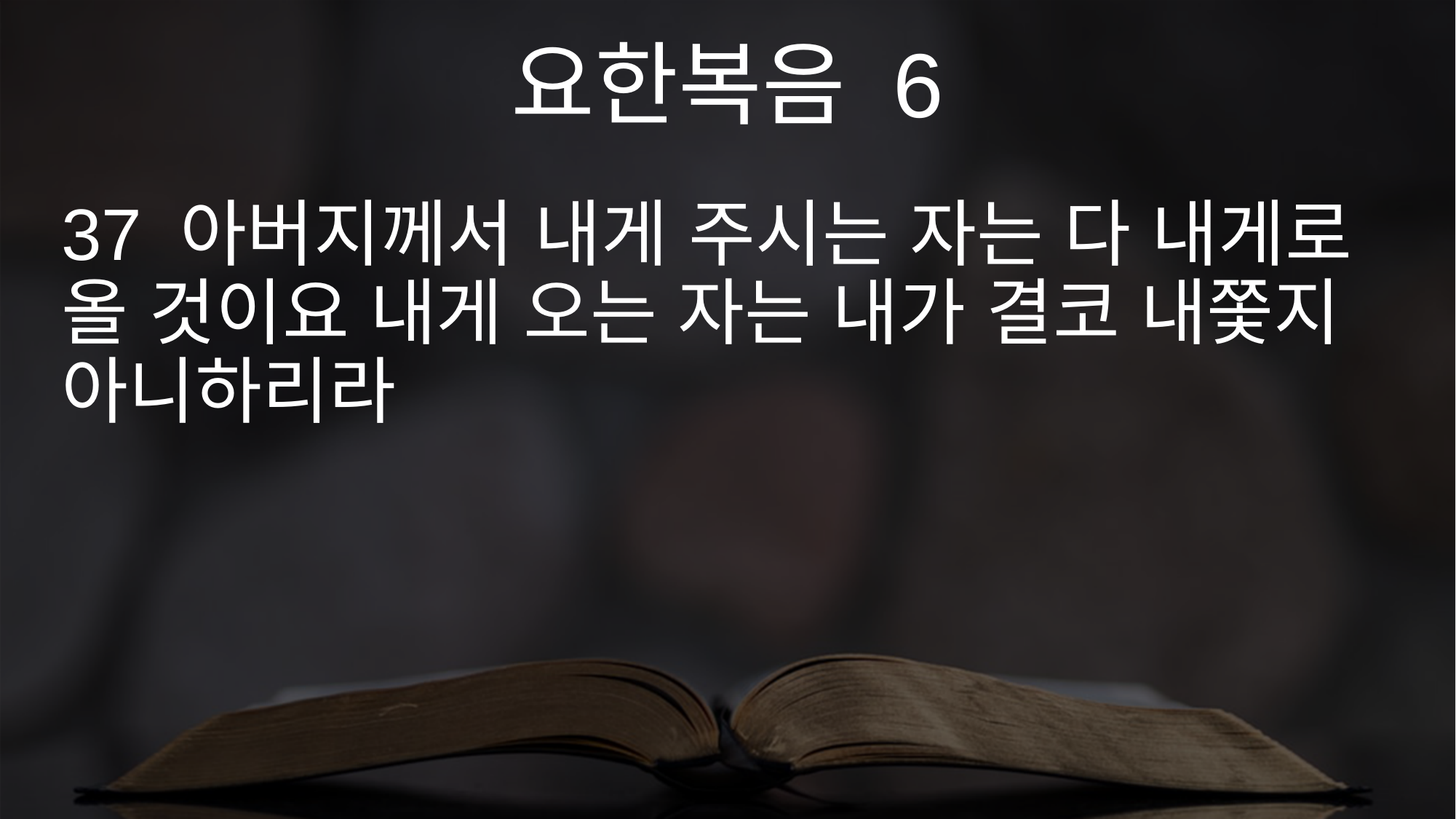

요한복음 6
37 아버지께서 내게 주시는 자는 다 내게로 올 것이요 내게 오는 자는 내가 결코 내쫓지 아니하리라